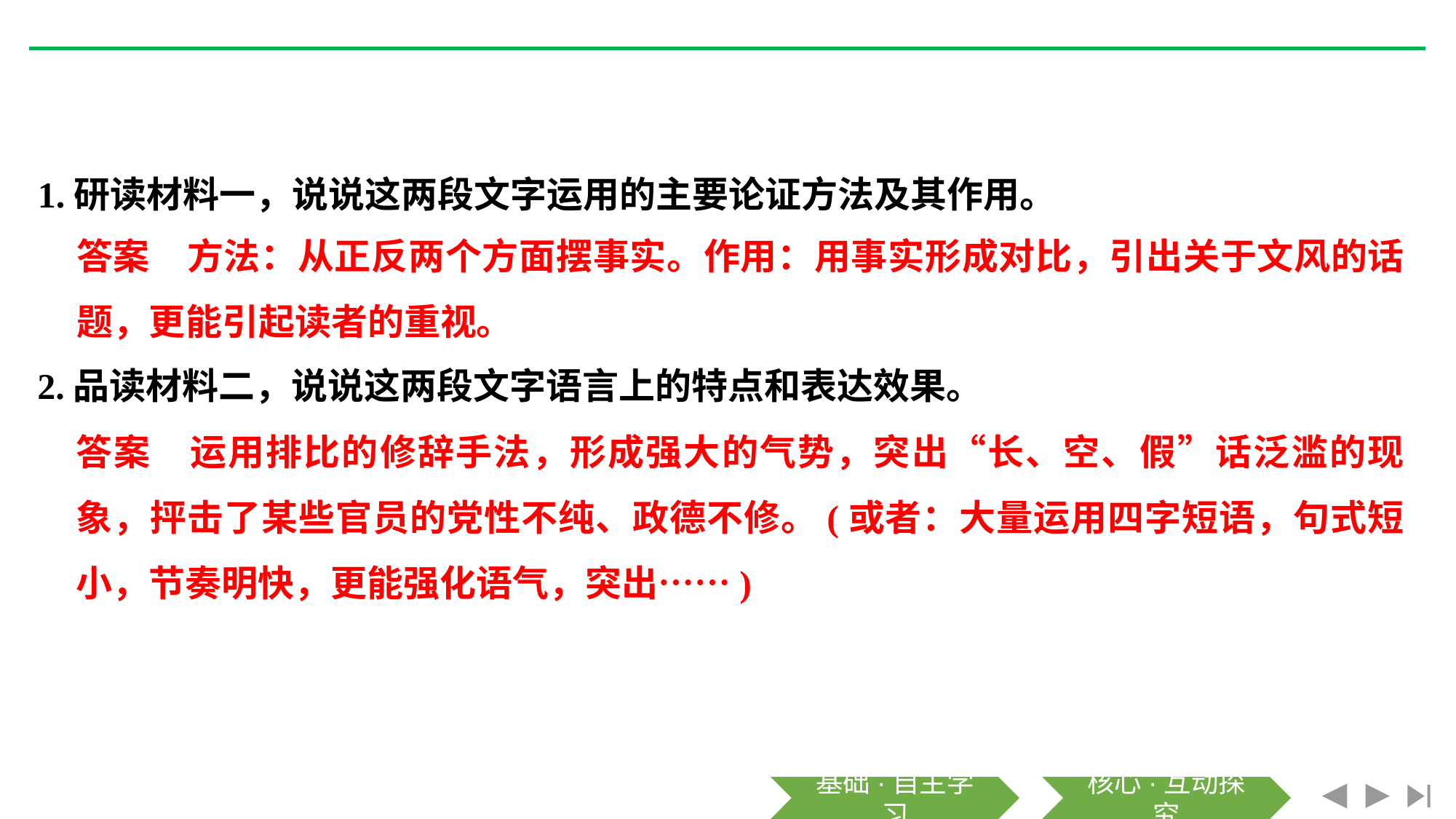

1.研读材料一，说说这两段文字运用的主要论证方法及其作用。
答案　方法：从正反两个方面摆事实。作用：用事实形成对比，引出关于文风的话题，更能引起读者的重视。
2.品读材料二，说说这两段文字语言上的特点和表达效果。
答案　运用排比的修辞手法，形成强大的气势，突出“长、空、假”话泛滥的现象，抨击了某些官员的党性不纯、政德不修。(或者：大量运用四字短语，句式短小，节奏明快，更能强化语气，突出……)